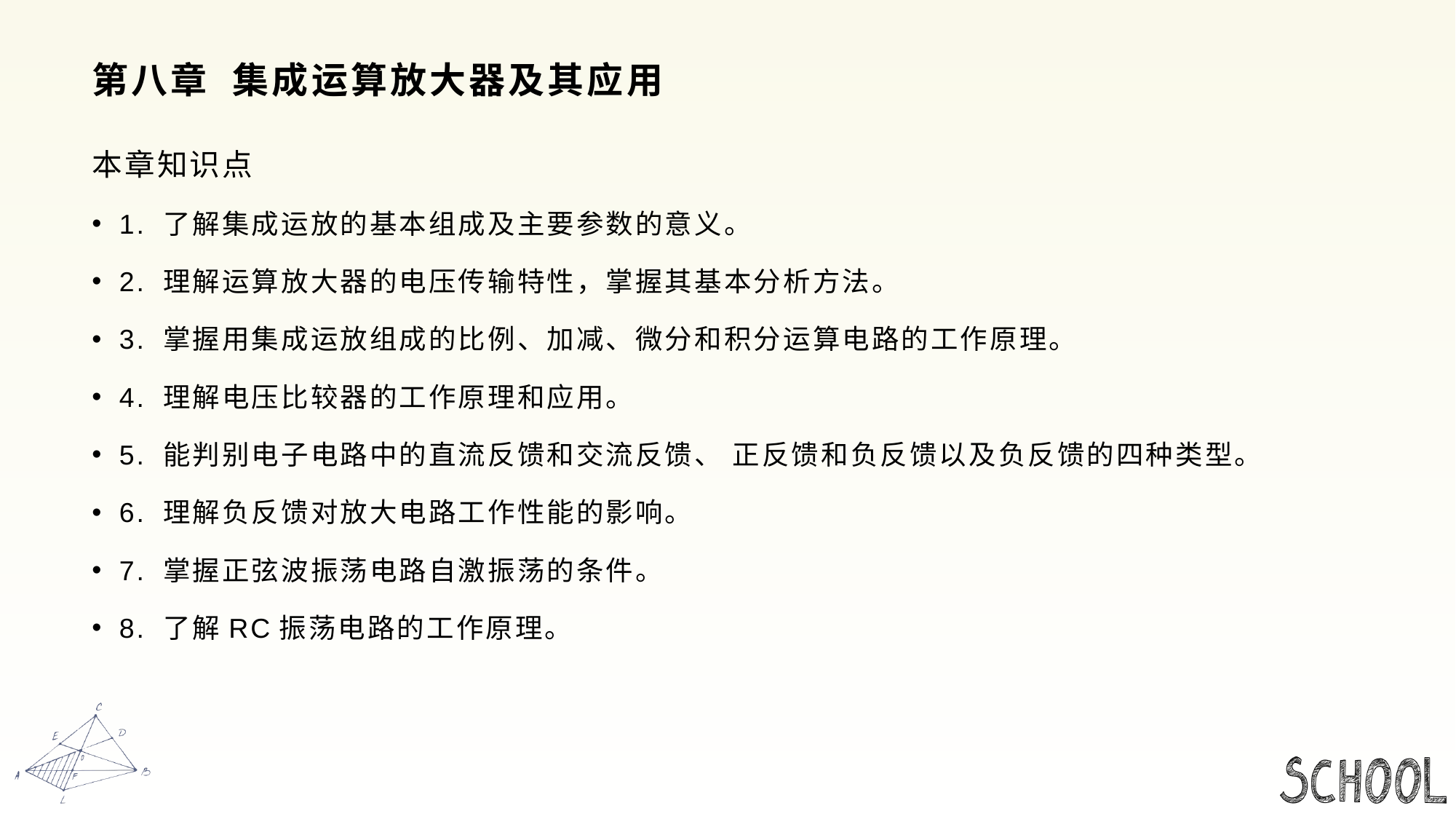

# 第八章  集成运算放大器及其应用
本章知识点
1. 了解集成运放的基本组成及主要参数的意义。
2. 理解运算放大器的电压传输特性，掌握其基本分析方法。
3. 掌握用集成运放组成的比例、加减、微分和积分运算电路的工作原理。
4. 理解电压比较器的工作原理和应用。
5. 能判别电子电路中的直流反馈和交流反馈、 正反馈和负反馈以及负反馈的四种类型。
6. 理解负反馈对放大电路工作性能的影响。
7. 掌握正弦波振荡电路自激振荡的条件。
8. 了解RC振荡电路的工作原理。